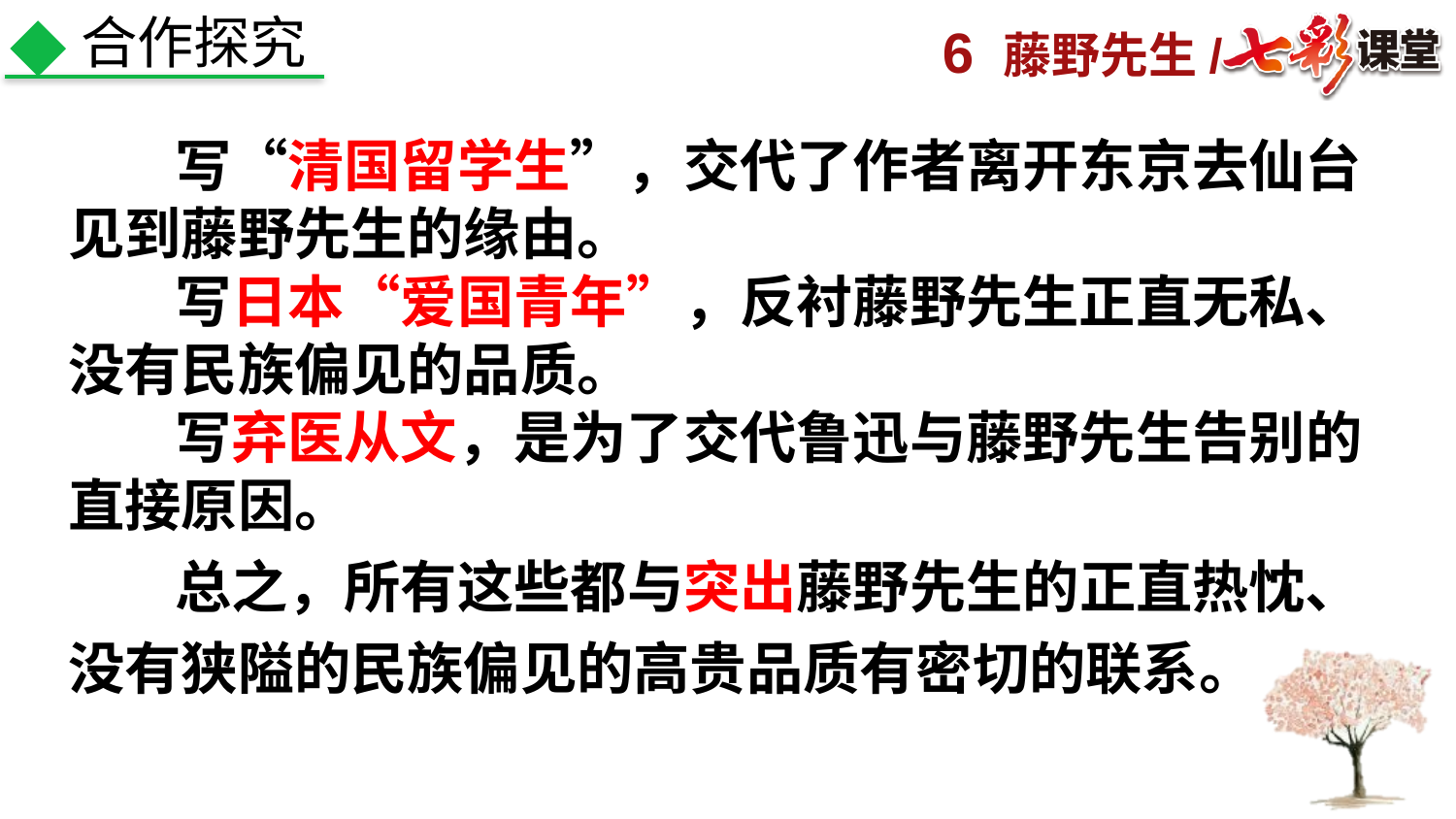

合作探究

 写“清国留学生”，交代了作者离开东京去仙台见到藤野先生的缘由。
 写日本“爱国青年”，反衬藤野先生正直无私、没有民族偏见的品质。
 写弃医从文，是为了交代鲁迅与藤野先生告别的直接原因。
 总之，所有这些都与突出藤野先生的正直热忱、没有狭隘的民族偏见的高贵品质有密切的联系。